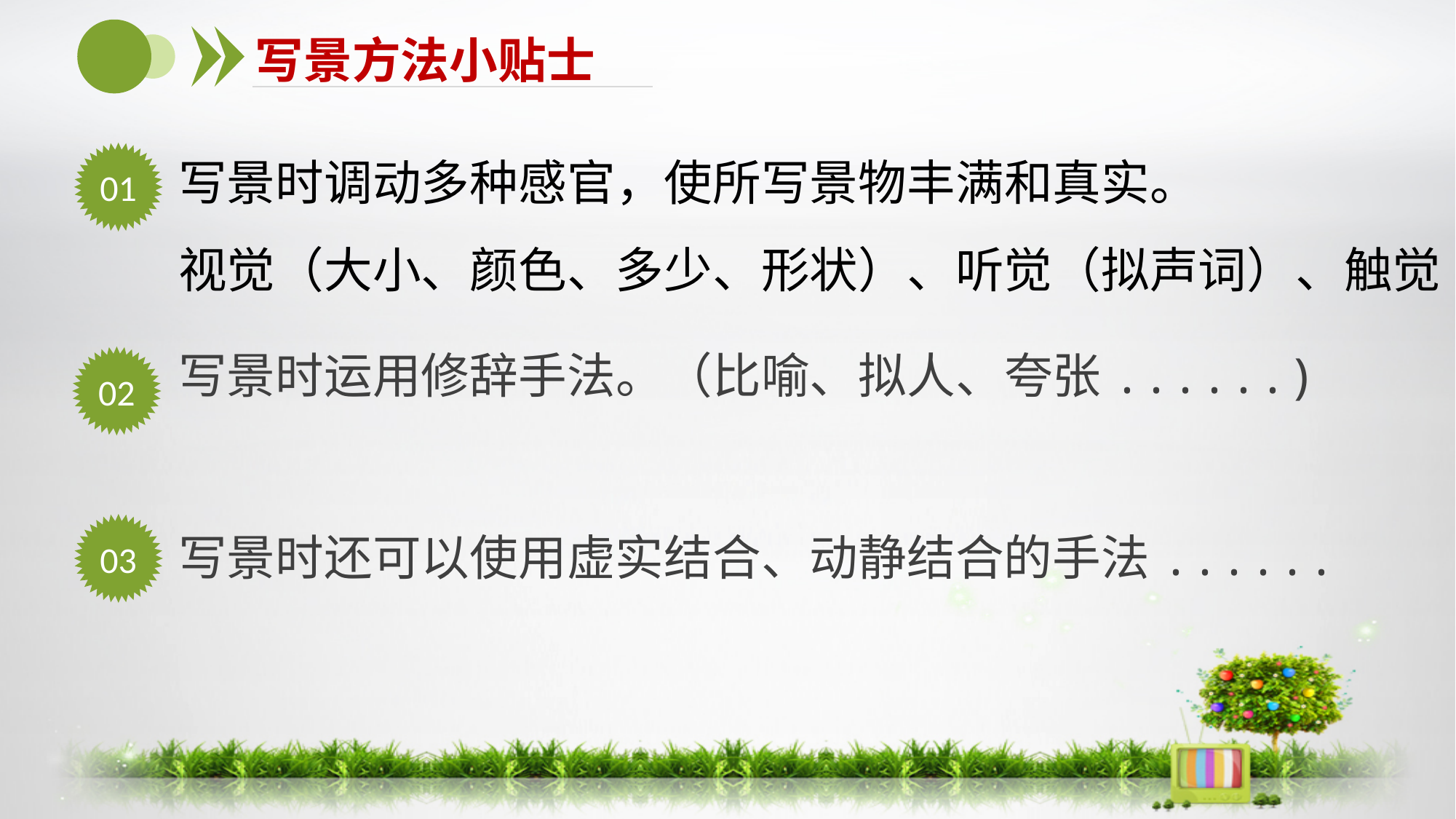

写景方法小贴士

写景时调动多种感官，使所写景物丰满和真实。
视觉（大小、颜色、多少、形状）、听觉（拟声词）、触觉
01
写景时运用修辞手法。（比喻、拟人、夸张......)
02
03
写景时还可以使用虚实结合、动静结合的手法......